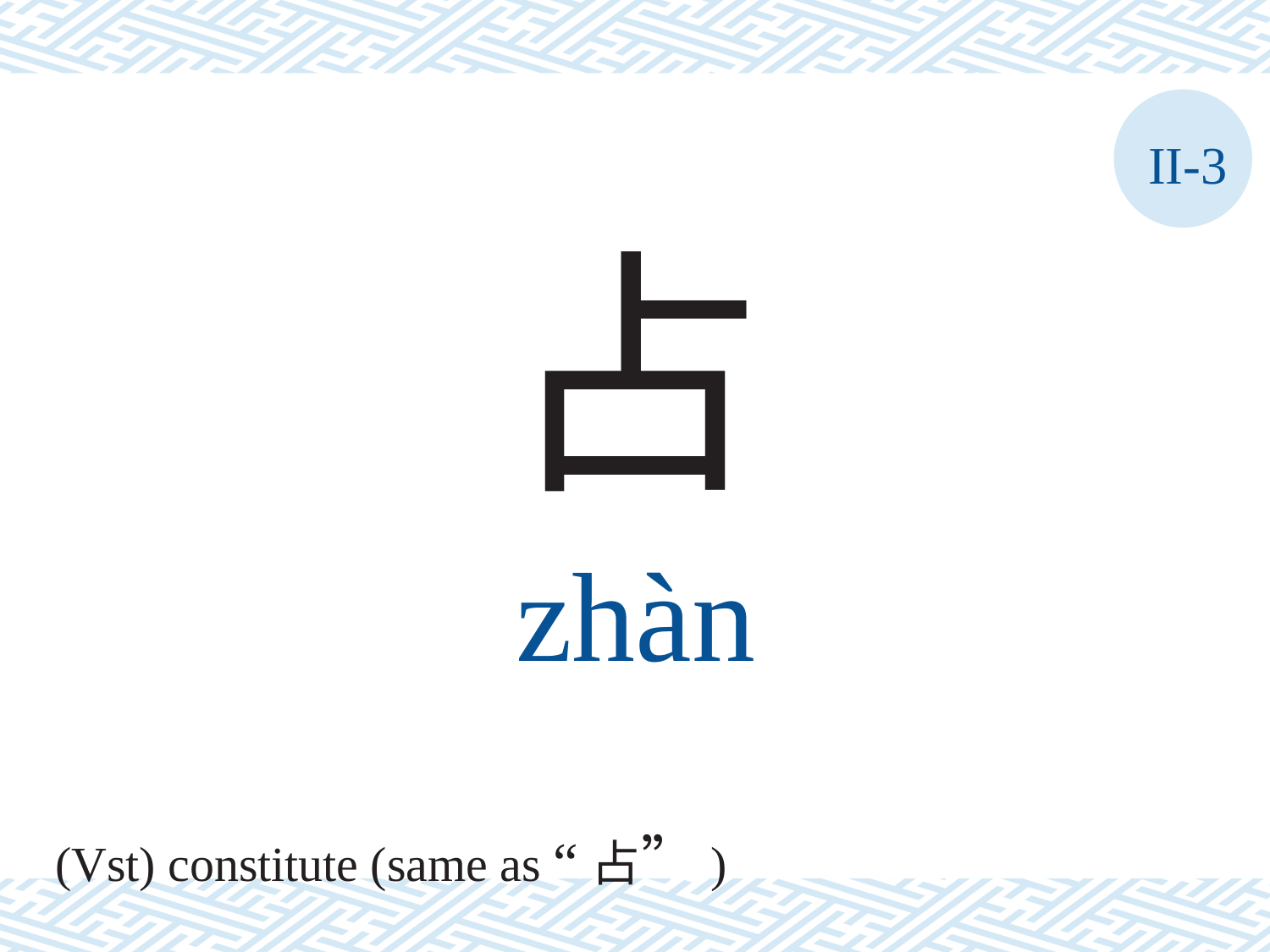

II-3
占
zhàn
(Vst) constitute (same as “占”)